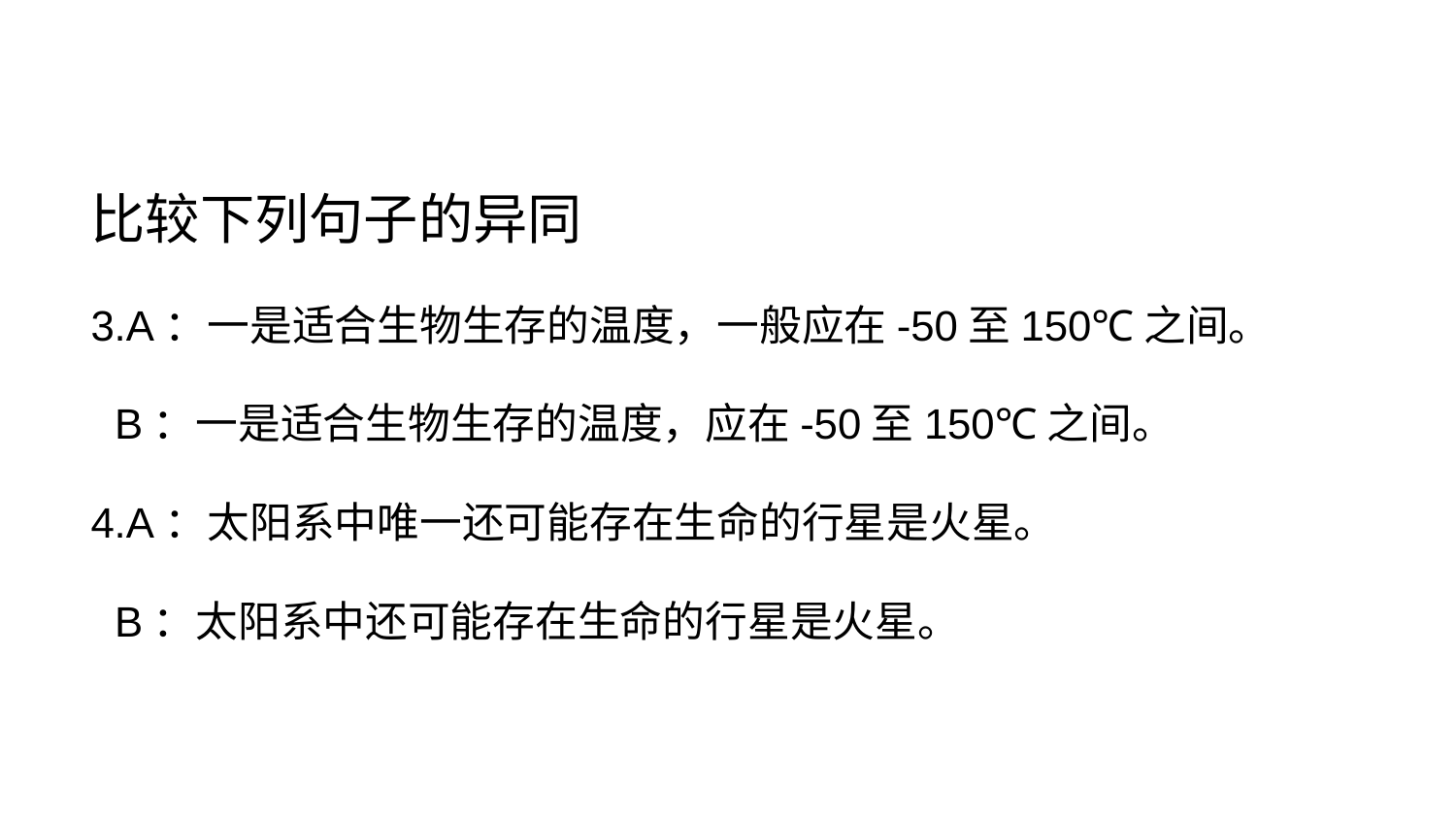

比较下列句子的异同
3.A：一是适合生物生存的温度，一般应在-50至150℃之间。
  B：一是适合生物生存的温度，应在-50至150℃之间。
4.A：太阳系中唯一还可能存在生命的行星是火星。
  B：太阳系中还可能存在生命的行星是火星。